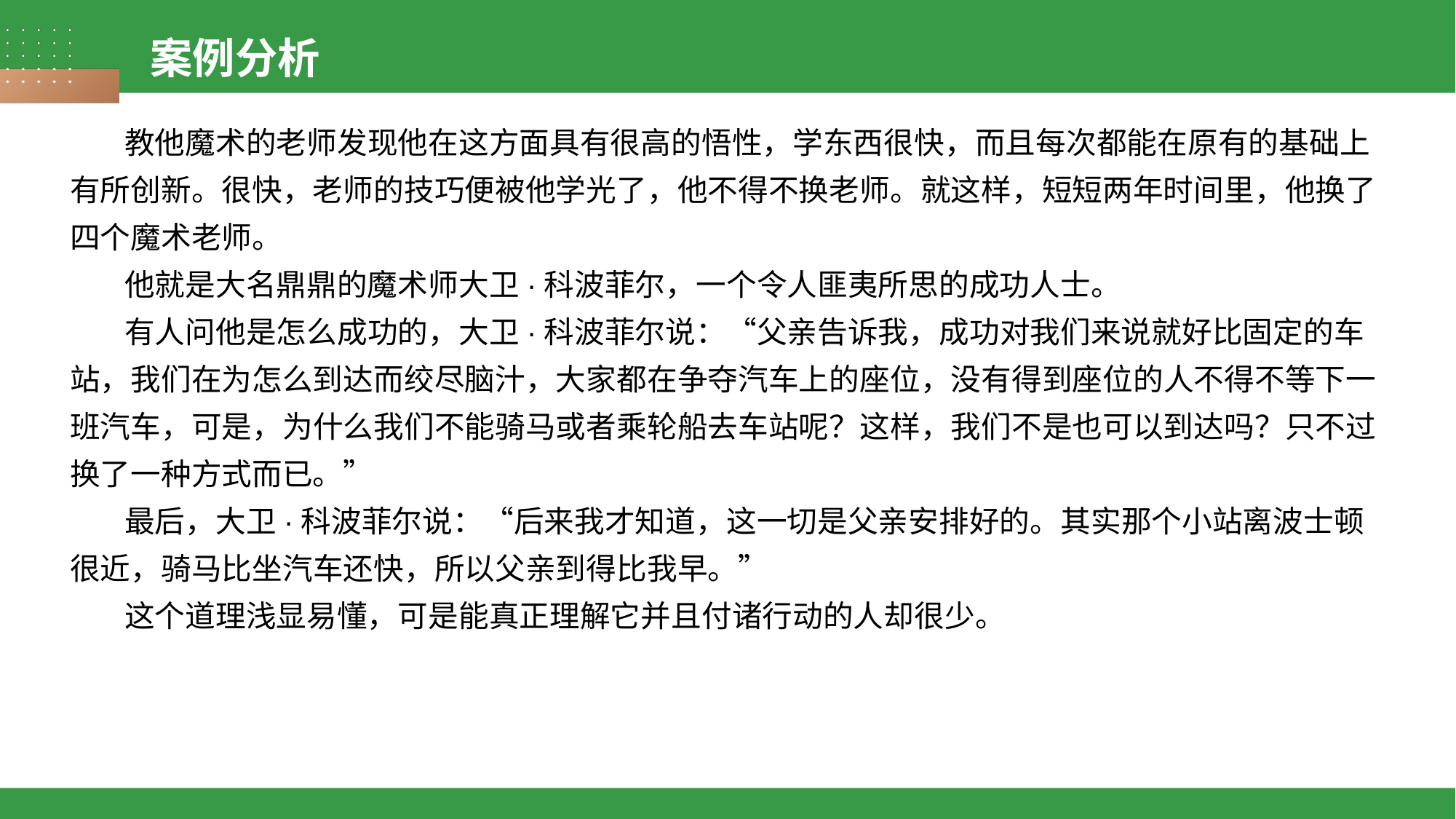

案例分析
教他魔术的老师发现他在这方面具有很高的悟性，学东西很快，而且每次都能在原有的基础上有所创新。很快，老师的技巧便被他学光了，他不得不换老师。就这样，短短两年时间里，他换了四个魔术老师。
他就是大名鼎鼎的魔术师大卫·科波菲尔，一个令人匪夷所思的成功人士。
有人问他是怎么成功的，大卫·科波菲尔说：“父亲告诉我，成功对我们来说就好比固定的车站，我们在为怎么到达而绞尽脑汁，大家都在争夺汽车上的座位，没有得到座位的人不得不等下一班汽车，可是，为什么我们不能骑马或者乘轮船去车站呢？这样，我们不是也可以到达吗？只不过换了一种方式而已。”
最后，大卫·科波菲尔说：“后来我才知道，这一切是父亲安排好的。其实那个小站离波士顿很近，骑马比坐汽车还快，所以父亲到得比我早。”
这个道理浅显易懂，可是能真正理解它并且付诸行动的人却很少。